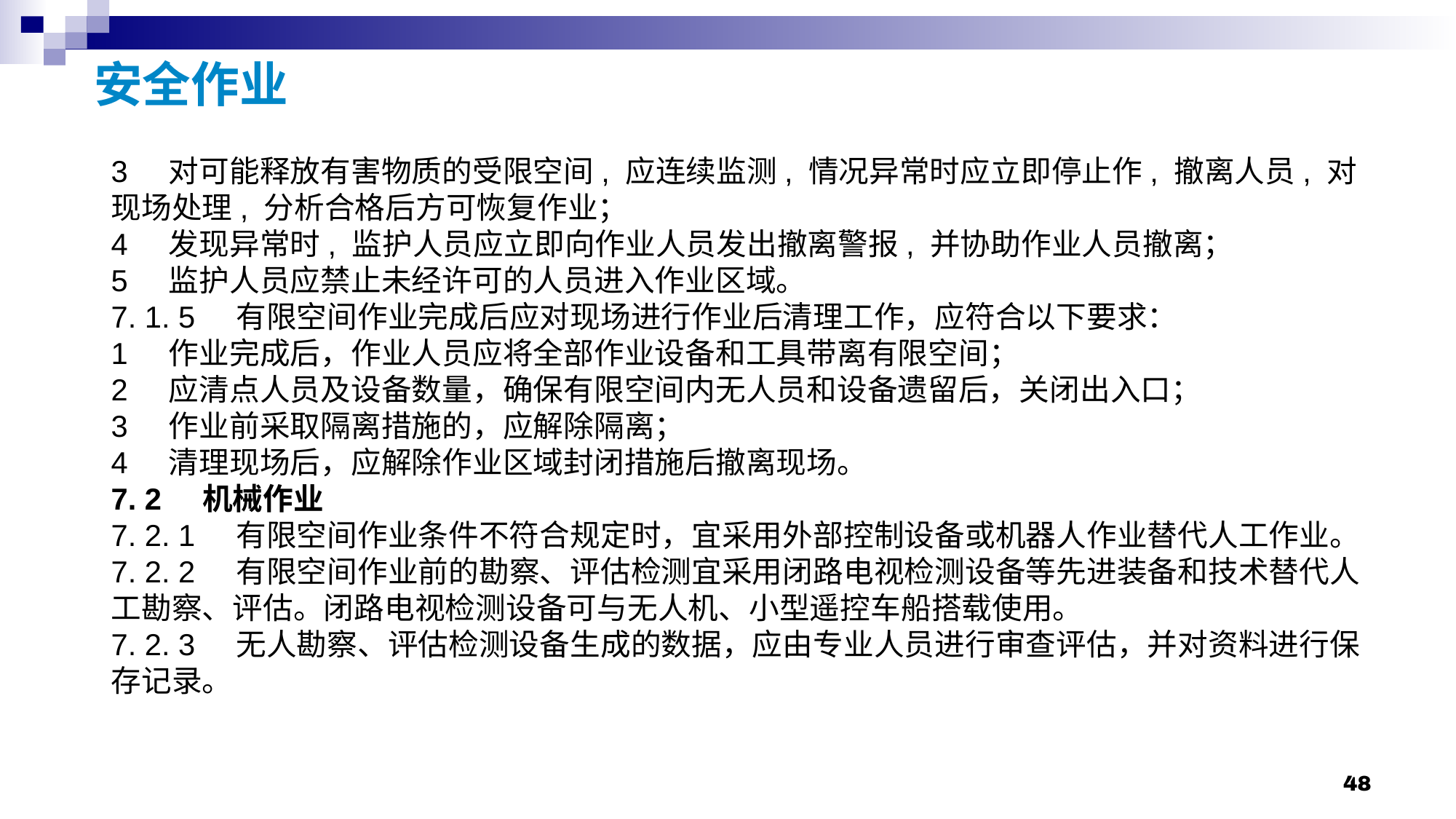

# 安全作业
3    对可能释放有害物质的受限空间, 应连续监测, 情况异常时应立即停止作, 撤离人员, 对现场处理, 分析合格后方可恢复作业；
4    发现异常时, 监护人员应立即向作业人员发出撤离警报, 并协助作业人员撤离；
5    监护人员应禁止未经许可的人员进入作业区域。
7. 1. 5    有限空间作业完成后应对现场进行作业后清理工作，应符合以下要求：
1    作业完成后，作业人员应将全部作业设备和工具带离有限空间；
2    应清点人员及设备数量，确保有限空间内无人员和设备遗留后，关闭出入口；
3    作业前采取隔离措施的，应解除隔离；
4    清理现场后，应解除作业区域封闭措施后撤离现场。
7. 2    机械作业
7. 2. 1    有限空间作业条件不符合规定时，宜采用外部控制设备或机器人作业替代人工作业。
7. 2. 2    有限空间作业前的勘察、评估检测宜采用闭路电视检测设备等先进装备和技术替代人工勘察、评估。闭路电视检测设备可与无人机、小型遥控车船搭载使用。
7. 2. 3    无人勘察、评估检测设备生成的数据，应由专业人员进行审查评估，并对资料进行保存记录。
48